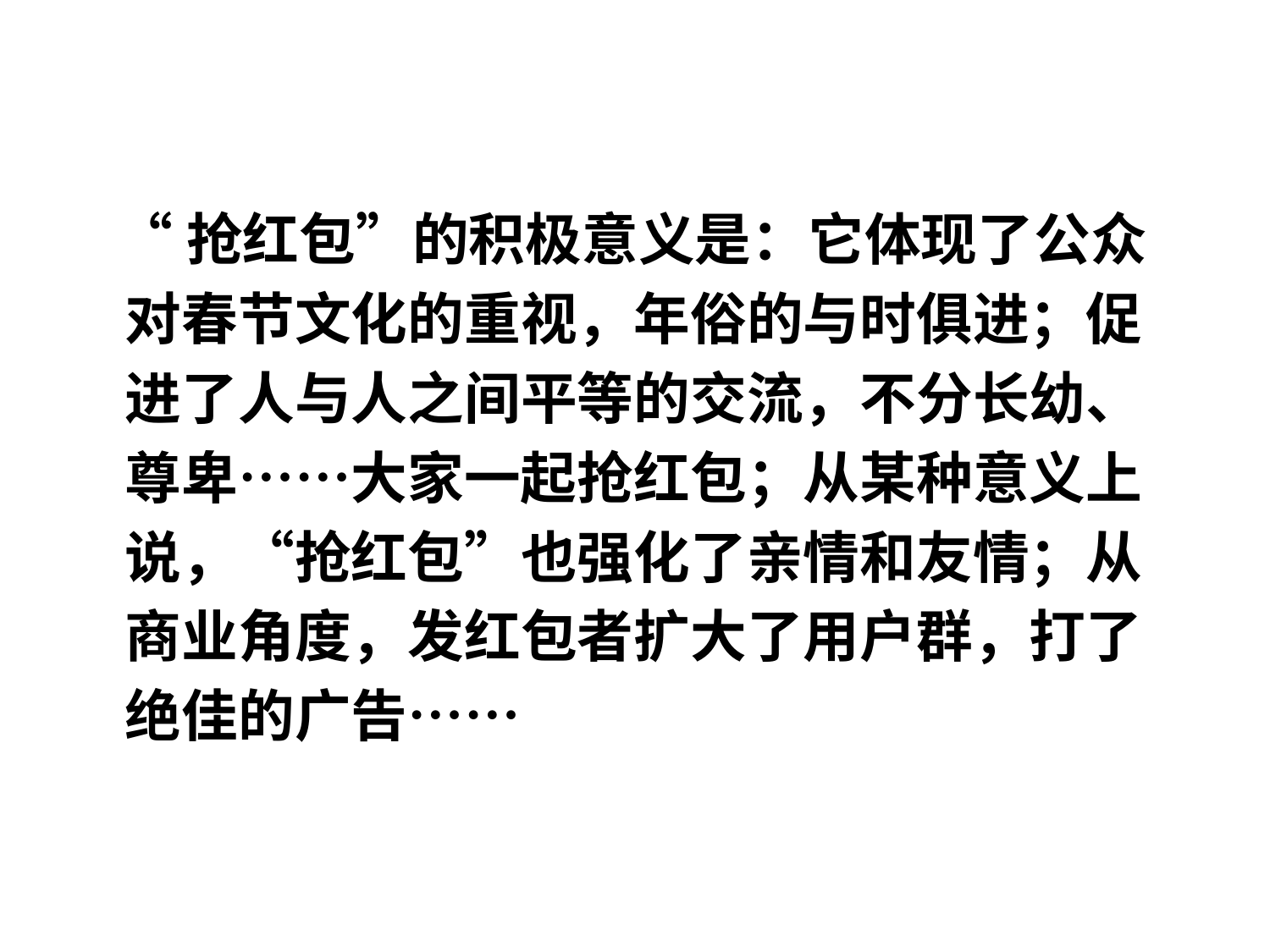

“抢红包”的积极意义是：它体现了公众对春节文化的重视，年俗的与时俱进；促进了人与人之间平等的交流，不分长幼、尊卑……大家一起抢红包；从某种意义上说，“抢红包”也强化了亲情和友情；从商业角度，发红包者扩大了用户群，打了绝佳的广告……